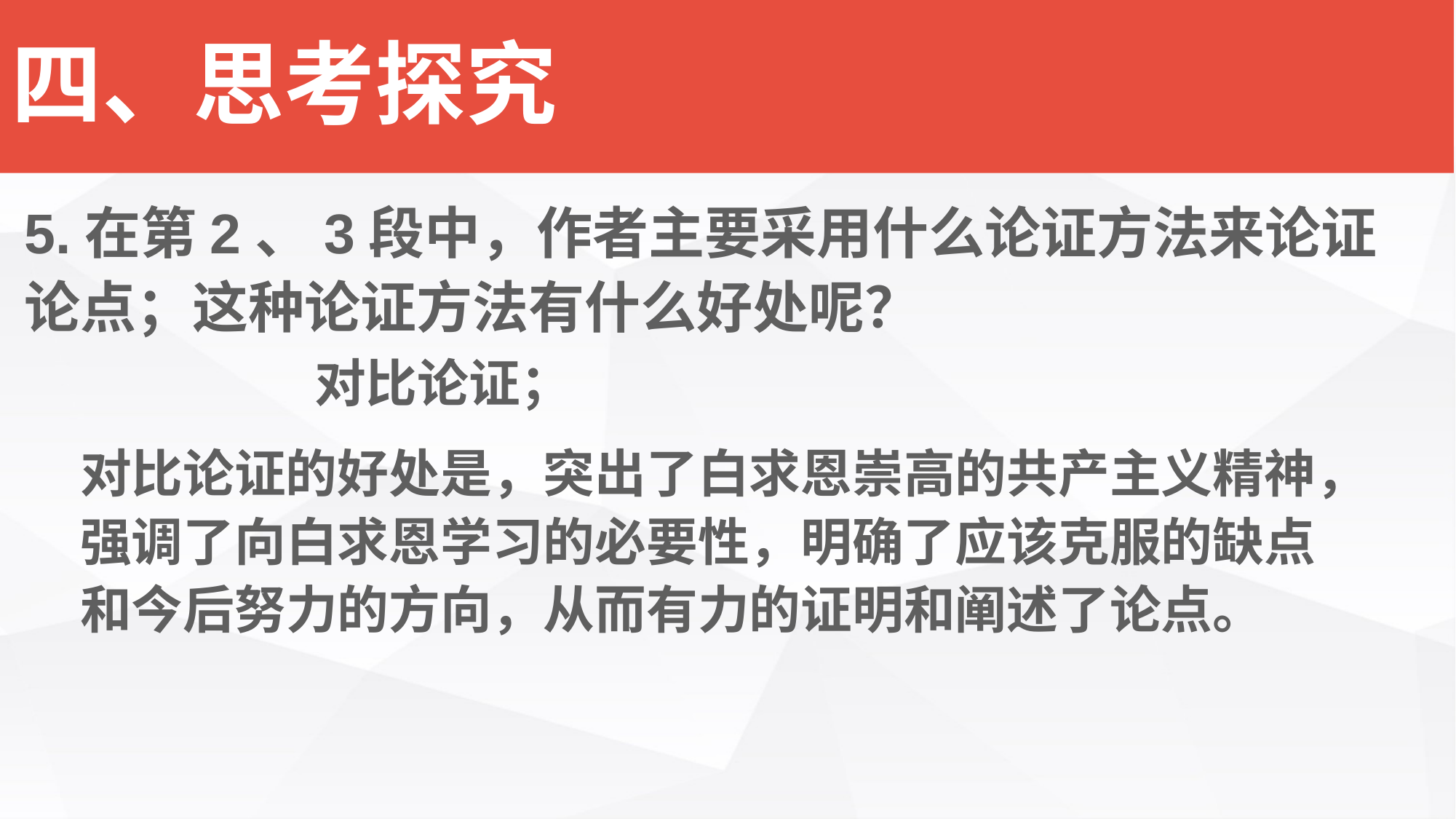

四、思考探究
5.在第2、3段中，作者主要采用什么论证方法来论证论点；这种论证方法有什么好处呢？
对比论证；
对比论证的好处是，突出了白求恩崇高的共产主义精神，强调了向白求恩学习的必要性，明确了应该克服的缺点和今后努力的方向，从而有力的证明和阐述了论点。